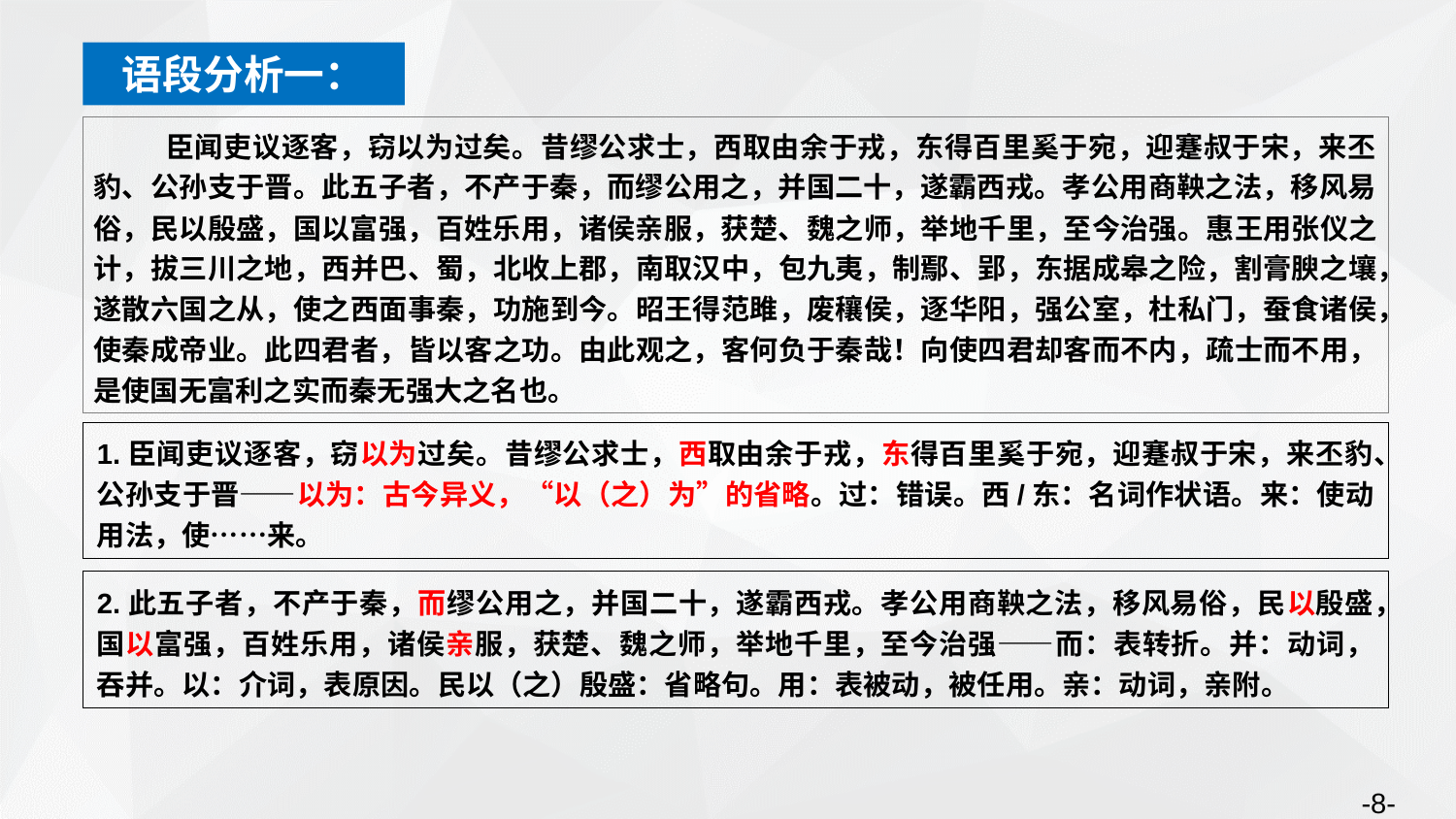

语段分析一：
臣闻吏议逐客，窃以为过矣。昔缪公求士，西取由余于戎，东得百里奚于宛，迎蹇叔于宋，来丕豹、公孙支于晋。此五子者，不产于秦，而缪公用之，并国二十，遂霸西戎。孝公用商鞅之法，移风易俗，民以殷盛，国以富强，百姓乐用，诸侯亲服，获楚、魏之师，举地千里，至今治强。惠王用张仪之计，拔三川之地，西并巴、蜀，北收上郡，南取汉中，包九夷，制鄢、郢，东据成皋之险，割膏腴之壤，遂散六国之从，使之西面事秦，功施到今。昭王得范雎，废穰侯，逐华阳，强公室，杜私门，蚕食诸侯，使秦成帝业。此四君者，皆以客之功。由此观之，客何负于秦哉！向使四君却客而不内，疏士而不用，是使国无富利之实而秦无强大之名也。
1.臣闻吏议逐客，窃以为过矣。昔缪公求士，西取由余于戎，东得百里奚于宛，迎蹇叔于宋，来丕豹、公孙支于晋——以为：古今异义，“以（之）为”的省略。过：错误。西/东：名词作状语。来：使动用法，使……来。
2.此五子者，不产于秦，而缪公用之，并国二十，遂霸西戎。孝公用商鞅之法，移风易俗，民以殷盛，国以富强，百姓乐用，诸侯亲服，获楚、魏之师，举地千里，至今治强——而：表转折。并：动词，吞并。以：介词，表原因。民以（之）殷盛：省略句。用：表被动，被任用。亲：动词，亲附。
-8-